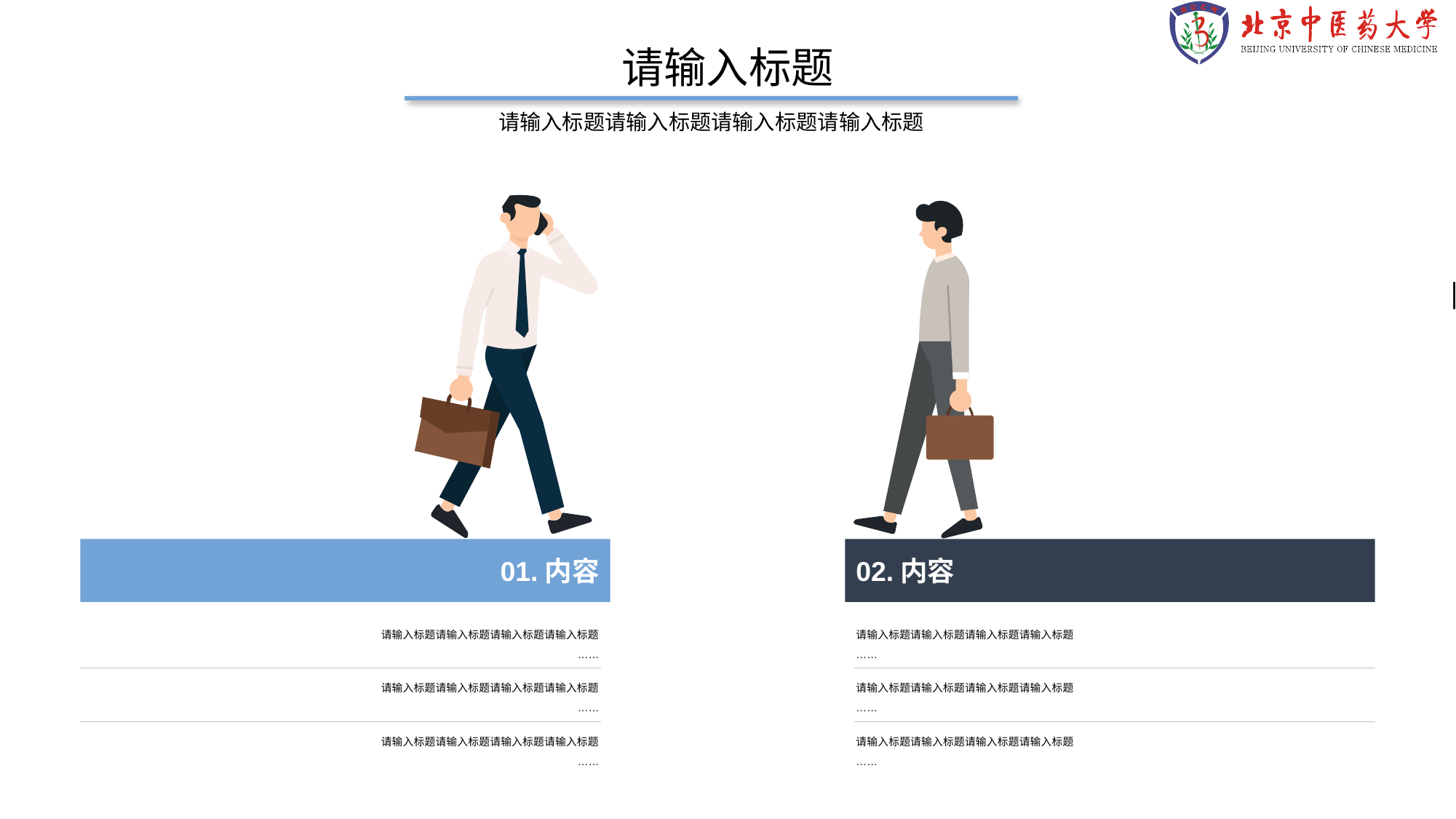

请输入标题
请输入标题请输入标题请输入标题请输入标题

国内合作院校
企业单位
国际合作院校
企业单位
01.内容
02.内容
请输入标题请输入标题请输入标题请输入标题
……
请输入标题请输入标题请输入标题请输入标题
……
请输入标题请输入标题请输入标题请输入标题
……
请输入标题请输入标题请输入标题请输入标题
……
请输入标题请输入标题请输入标题请输入标题
……
请输入标题请输入标题请输入标题请输入标题
……